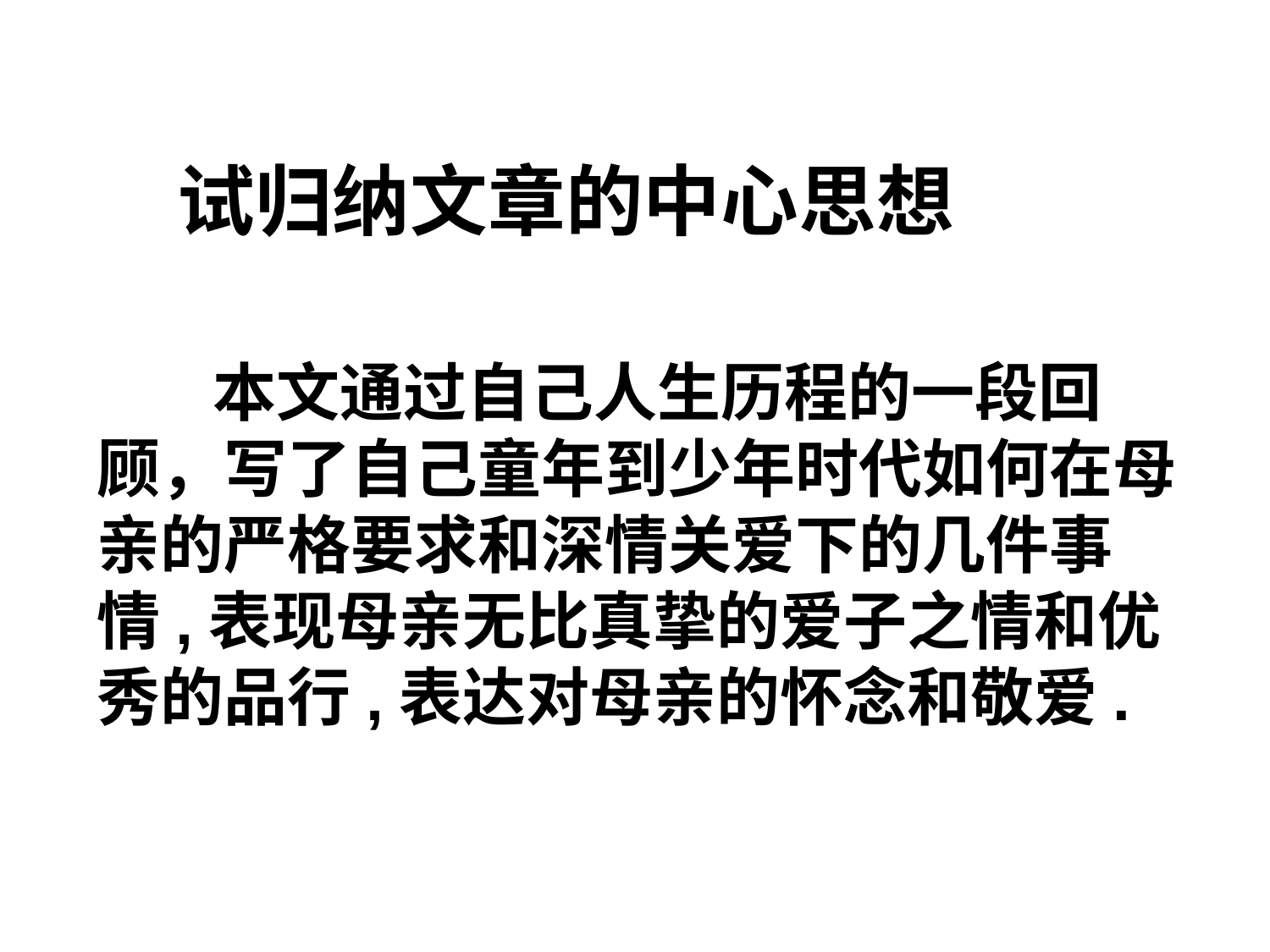

试归纳文章的中心思想
       本文通过自己人生历程的一段回顾，写了自己童年到少年时代如何在母亲的严格要求和深情关爱下的几件事情,表现母亲无比真挚的爱子之情和优秀的品行,表达对母亲的怀念和敬爱.